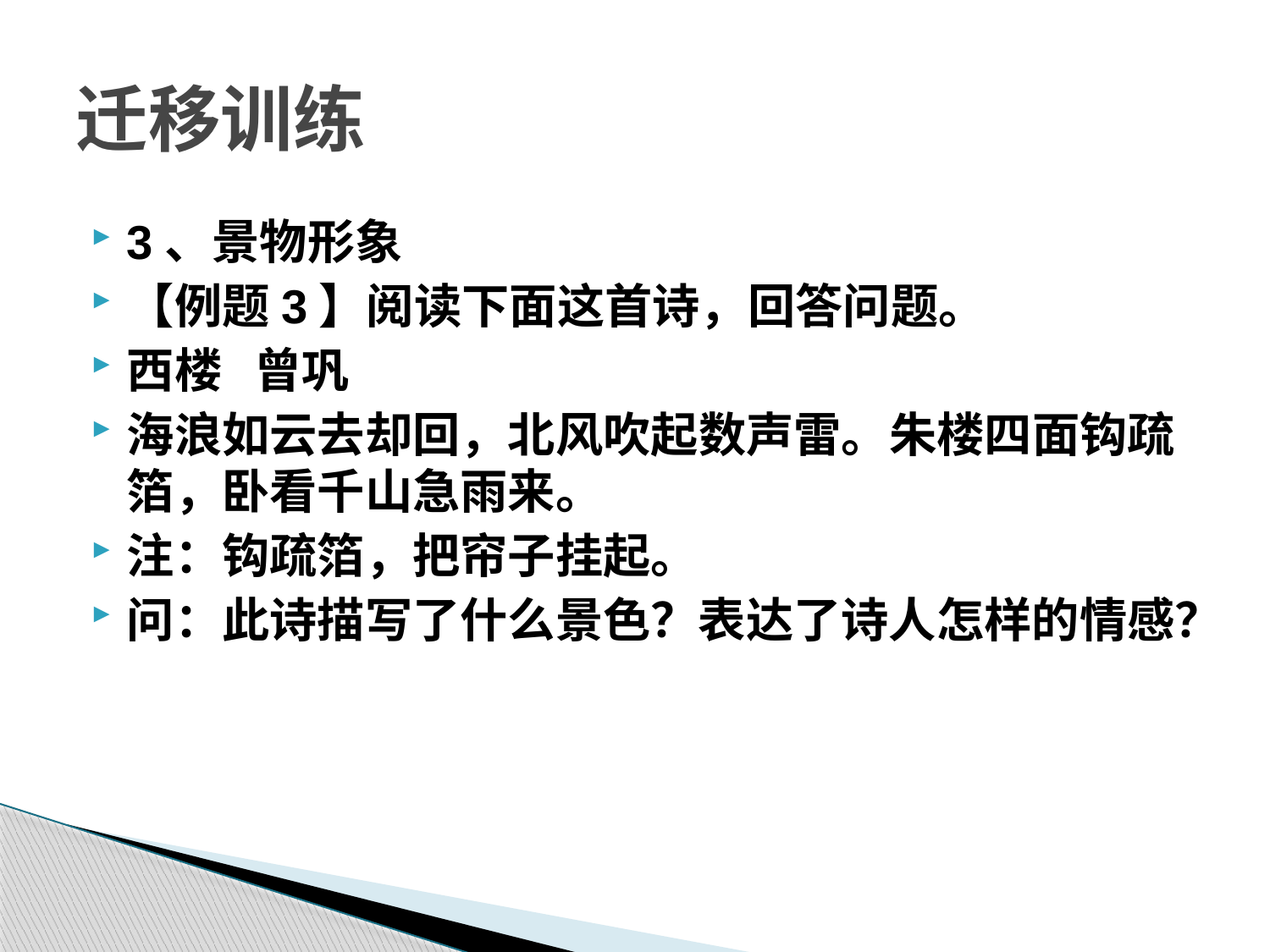

# 迁移训练
3、景物形象
【例题3】阅读下面这首诗，回答问题。
西楼   曾巩
海浪如云去却回，北风吹起数声雷。朱楼四面钩疏箔，卧看千山急雨来。
注：钩疏箔，把帘子挂起。
问：此诗描写了什么景色？表达了诗人怎样的情感？